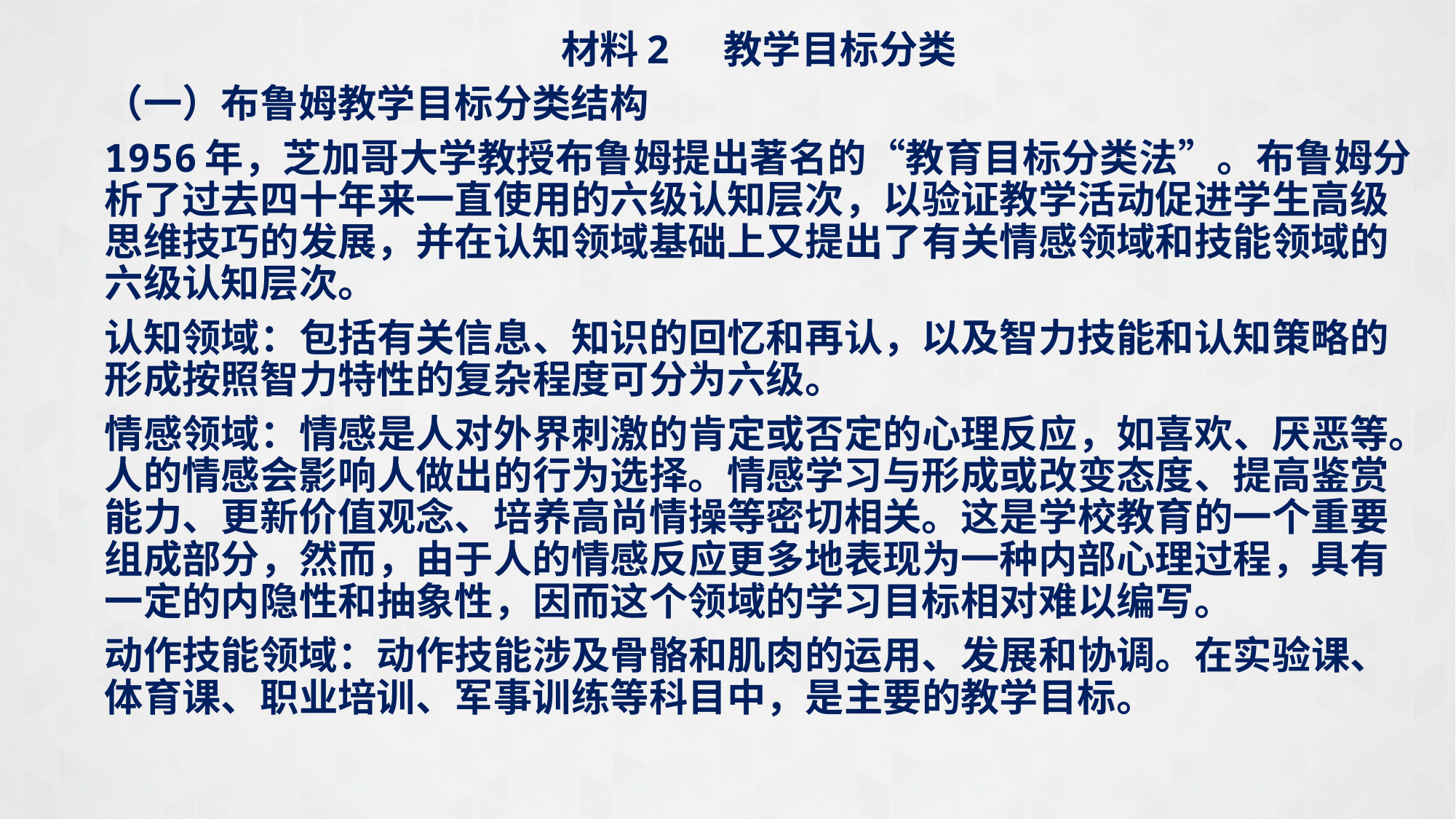

材料2  教学目标分类
（一）布鲁姆教学目标分类结构
1956年，芝加哥大学教授布鲁姆提出著名的“教育目标分类法”。布鲁姆分析了过去四十年来一直使用的六级认知层次，以验证教学活动促进学生高级思维技巧的发展，并在认知领域基础上又提出了有关情感领域和技能领域的六级认知层次。
认知领域：包括有关信息、知识的回忆和再认，以及智力技能和认知策略的形成按照智力特性的复杂程度可分为六级。
情感领域：情感是人对外界刺激的肯定或否定的心理反应，如喜欢、厌恶等。人的情感会影响人做出的行为选择。情感学习与形成或改变态度、提高鉴赏能力、更新价值观念、培养高尚情操等密切相关。这是学校教育的一个重要组成部分，然而，由于人的情感反应更多地表现为一种内部心理过程，具有一定的内隐性和抽象性，因而这个领域的学习目标相对难以编写。
动作技能领域：动作技能涉及骨骼和肌肉的运用、发展和协调。在实验课、体育课、职业培训、军事训练等科目中，是主要的教学目标。